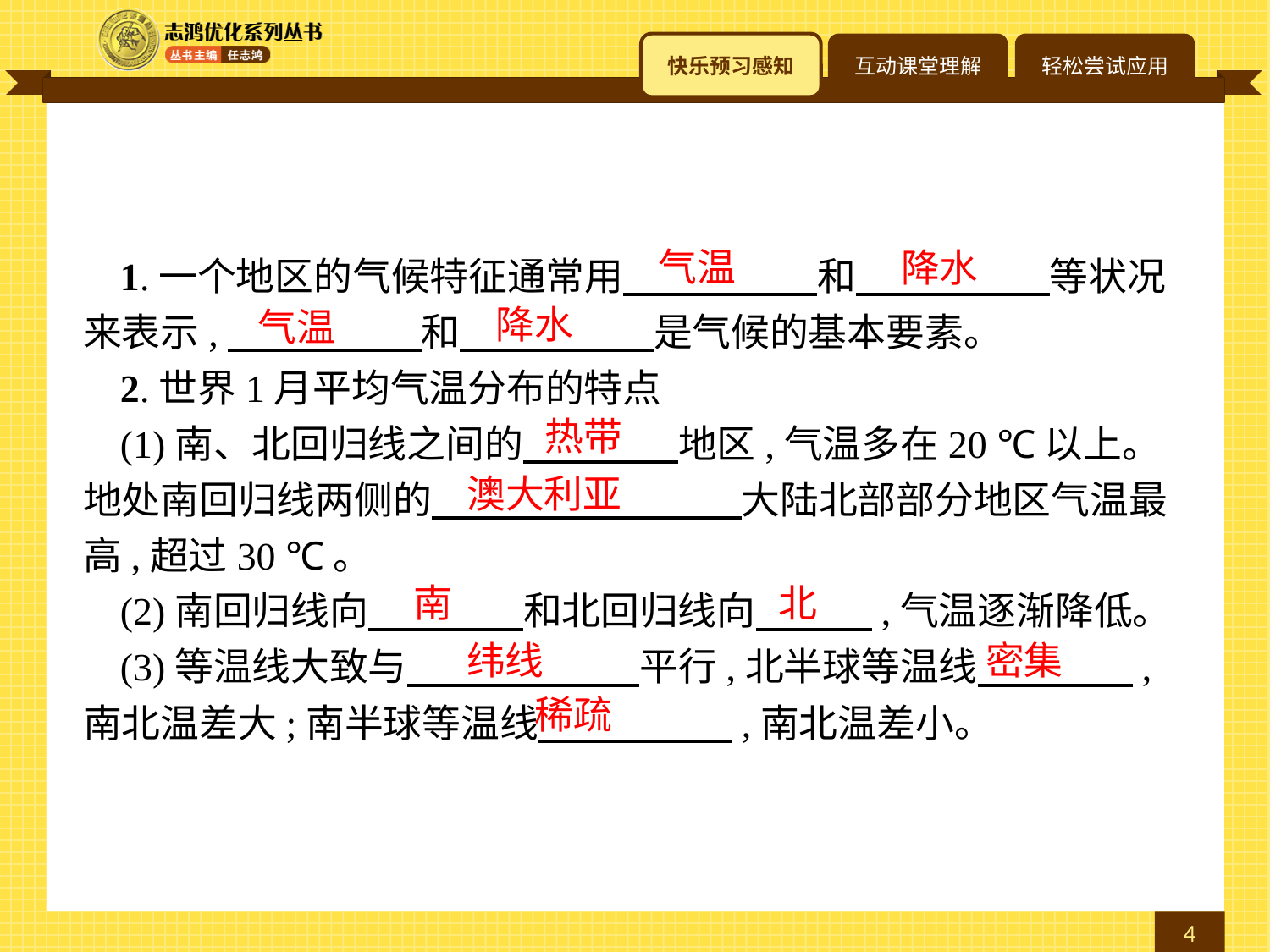

气温
降水
1.一个地区的气候特征通常用　　　　　和　　　　　等状况来表示,　　　　　和　　　　　是气候的基本要素。
2.世界1月平均气温分布的特点
(1)南、北回归线之间的　　　　地区,气温多在20 ℃以上。地处南回归线两侧的　　　　　　　　大陆北部部分地区气温最高,超过30 ℃。
(2)南回归线向　　　　和北回归线向　　　,气温逐渐降低。
(3)等温线大致与　　　　　　平行,北半球等温线　　　　,南北温差大;南半球等温线　　　　　,南北温差小。
降水
气温
热带
澳大利亚
南
北
纬线
密集
稀疏